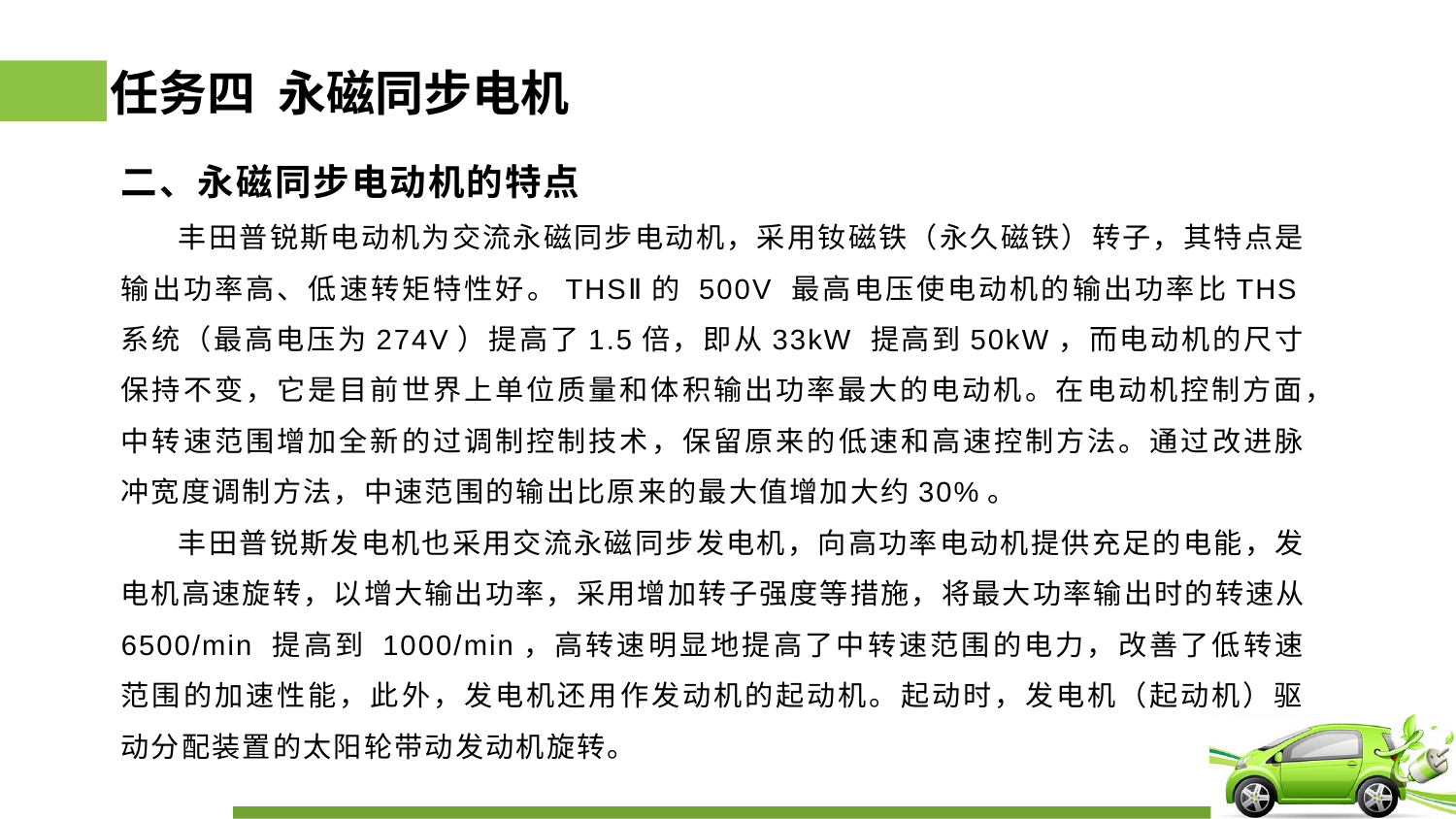

# 任务四  永磁同步电机
二、永磁同步电动机的特点
      丰田普锐斯电动机为交流永磁同步电动机，采用钕磁铁（永久磁铁）转子，其特点是输出功率高、低速转矩特性好。THSⅡ的 500V 最高电压使电动机的输出功率比THS系统（最高电压为274V）提高了1.5倍，即从33kW 提高到50kW，而电动机的尺寸保持不变，它是目前世界上单位质量和体积输出功率最大的电动机。在电动机控制方面，中转速范围增加全新的过调制控制技术，保留原来的低速和高速控制方法。通过改进脉冲宽度调制方法，中速范围的输出比原来的最大值增加大约30%。
      丰田普锐斯发电机也采用交流永磁同步发电机，向高功率电动机提供充足的电能，发电机高速旋转，以增大输出功率，采用增加转子强度等措施，将最大功率输出时的转速从6500/min 提高到 1000/min，高转速明显地提高了中转速范围的电力，改善了低转速范围的加速性能，此外，发电机还用作发动机的起动机。起动时，发电机（起动机）驱动分配装置的太阳轮带动发动机旋转。